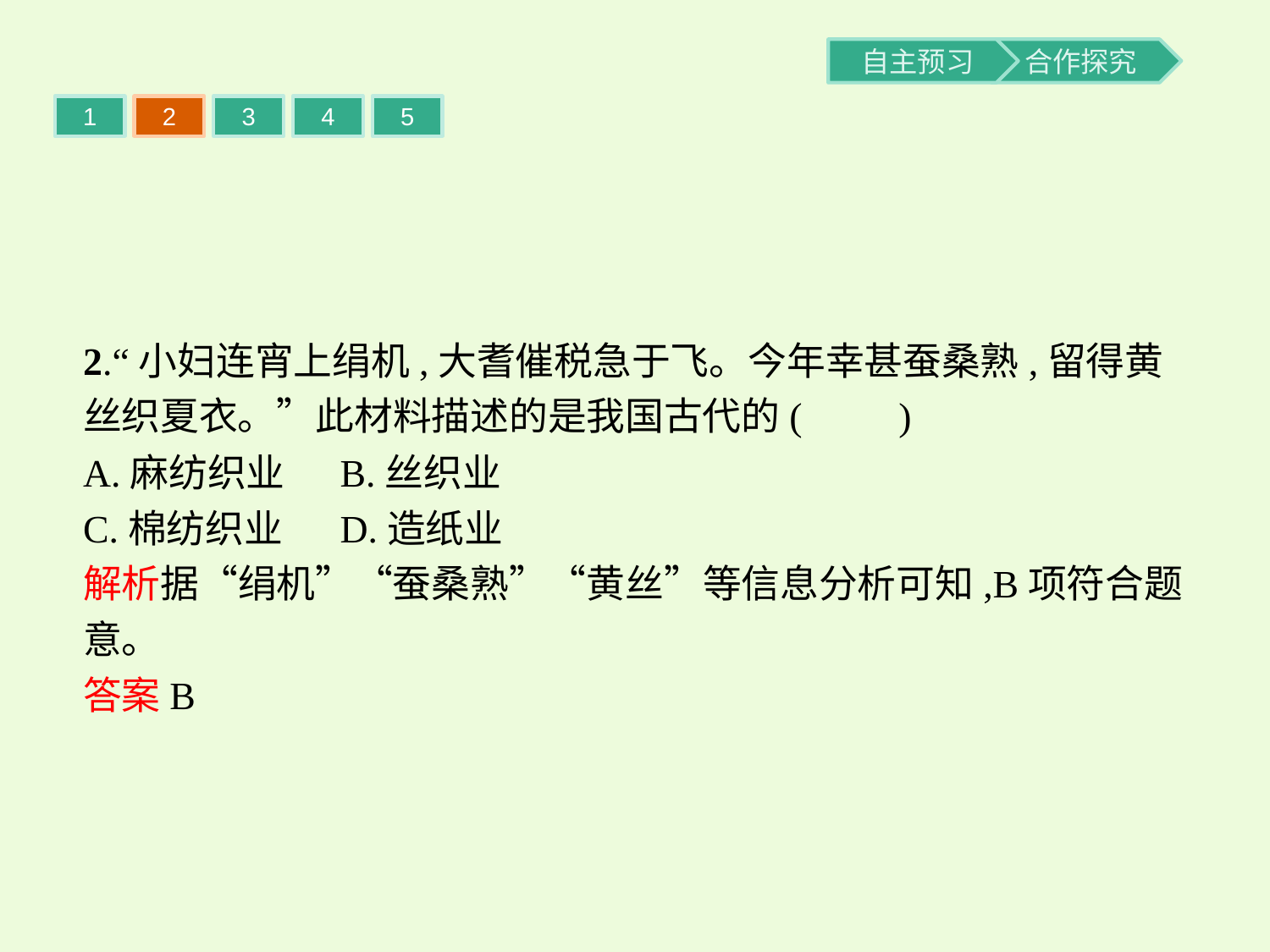

1
2
3
4
5
2.“小妇连宵上绢机,大耆催税急于飞。今年幸甚蚕桑熟,留得黄丝织夏衣。”此材料描述的是我国古代的(　　)
A.麻纺织业	B.丝织业
C.棉纺织业	D.造纸业
解析据“绢机”“蚕桑熟”“黄丝”等信息分析可知,B项符合题意。
答案B